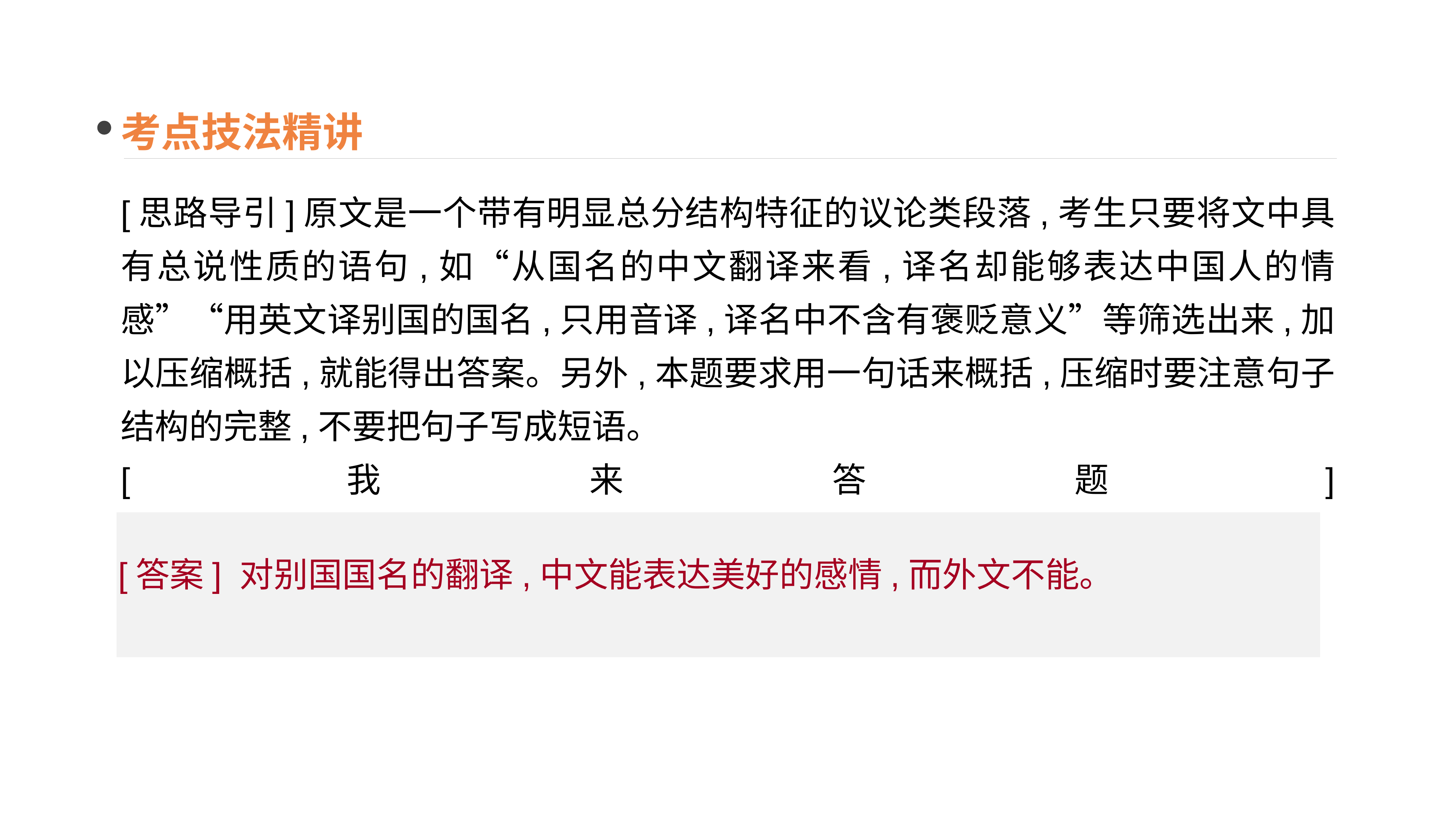

考点技法精讲

[思路导引]原文是一个带有明显总分结构特征的议论类段落,考生只要将文中具有总说性质的语句,如“从国名的中文翻译来看,译名却能够表达中国人的情感”“用英文译别国的国名,只用音译,译名中不含有褒贬意义”等筛选出来,加以压缩概括,就能得出答案。另外,本题要求用一句话来概括,压缩时要注意句子结构的完整,不要把句子写成短语。
[我来答题] ___________________________________________________________________

[答案] 对别国国名的翻译,中文能表达美好的感情,而外文不能。